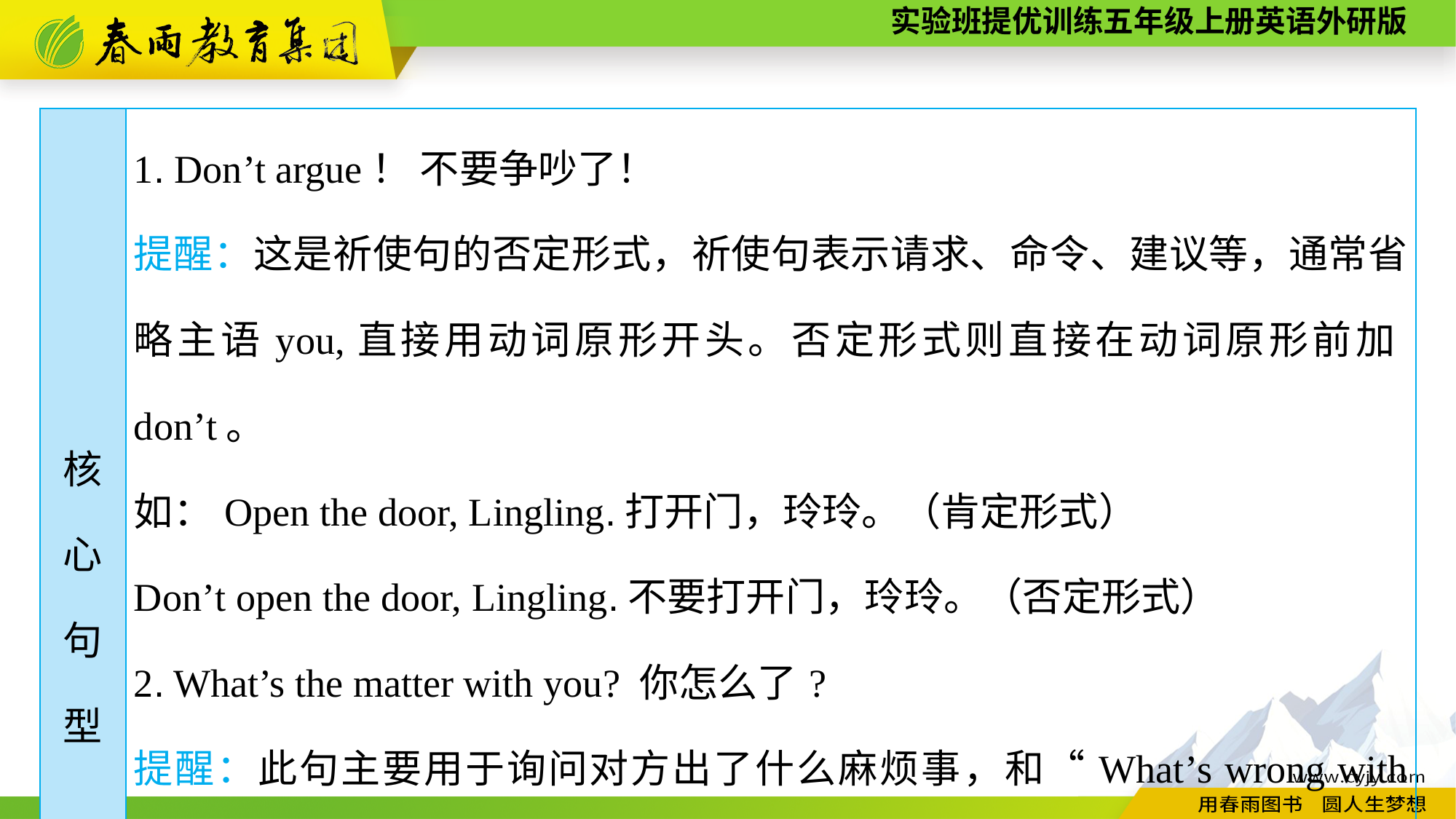

| 核 心 句 型 | 1. Don’t argue！ 不要争吵了！ 提醒：这是祈使句的否定形式，祈使句表示请求、命令、建议等，通常省略主语you,直接用动词原形开头。否定形式则直接在动词原形前加don’t。 如：Open the door, Lingling.打开门，玲玲。（肯定形式） Don’t open the door, Lingling.不要打开门，玲玲。（否定形式） 2. What’s the matter with you? 你怎么了? 提醒：此句主要用于询问对方出了什么麻烦事，和“What’s wrong with you?”是同义句。 如：—What’s the matter with you? 你怎么了?—I lost my pen. 我丢了我的钢笔。 |
| --- | --- |